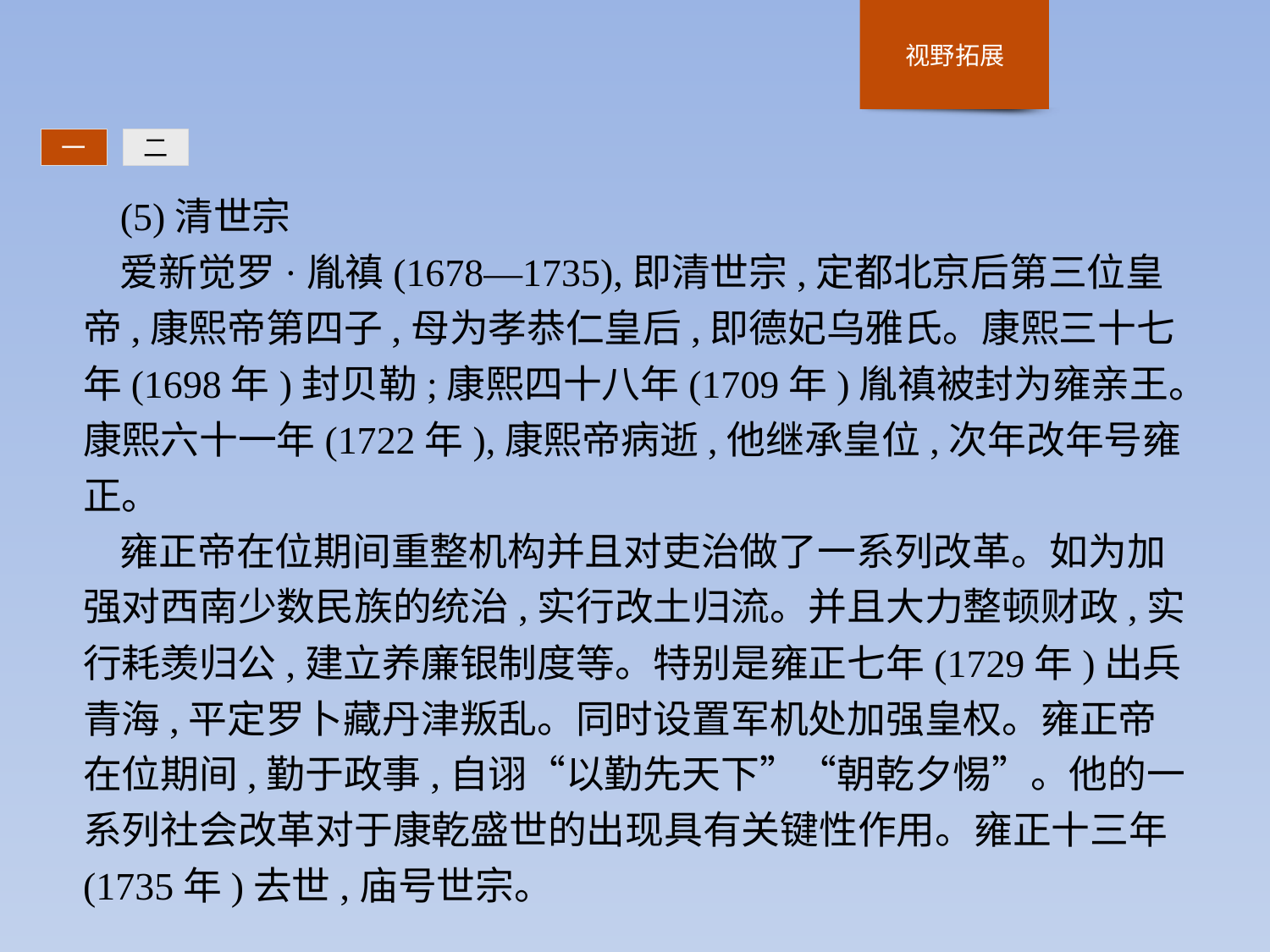

一
二
(5)清世宗
爱新觉罗·胤禛(1678—1735),即清世宗,定都北京后第三位皇帝,康熙帝第四子,母为孝恭仁皇后,即德妃乌雅氏。康熙三十七年(1698年)封贝勒;康熙四十八年(1709年)胤禛被封为雍亲王。康熙六十一年(1722年),康熙帝病逝,他继承皇位,次年改年号雍正。
雍正帝在位期间重整机构并且对吏治做了一系列改革。如为加强对西南少数民族的统治,实行改土归流。并且大力整顿财政,实行耗羡归公,建立养廉银制度等。特别是雍正七年(1729年)出兵青海,平定罗卜藏丹津叛乱。同时设置军机处加强皇权。雍正帝在位期间,勤于政事,自诩“以勤先天下”“朝乾夕惕”。他的一系列社会改革对于康乾盛世的出现具有关键性作用。雍正十三年(1735年)去世,庙号世宗。